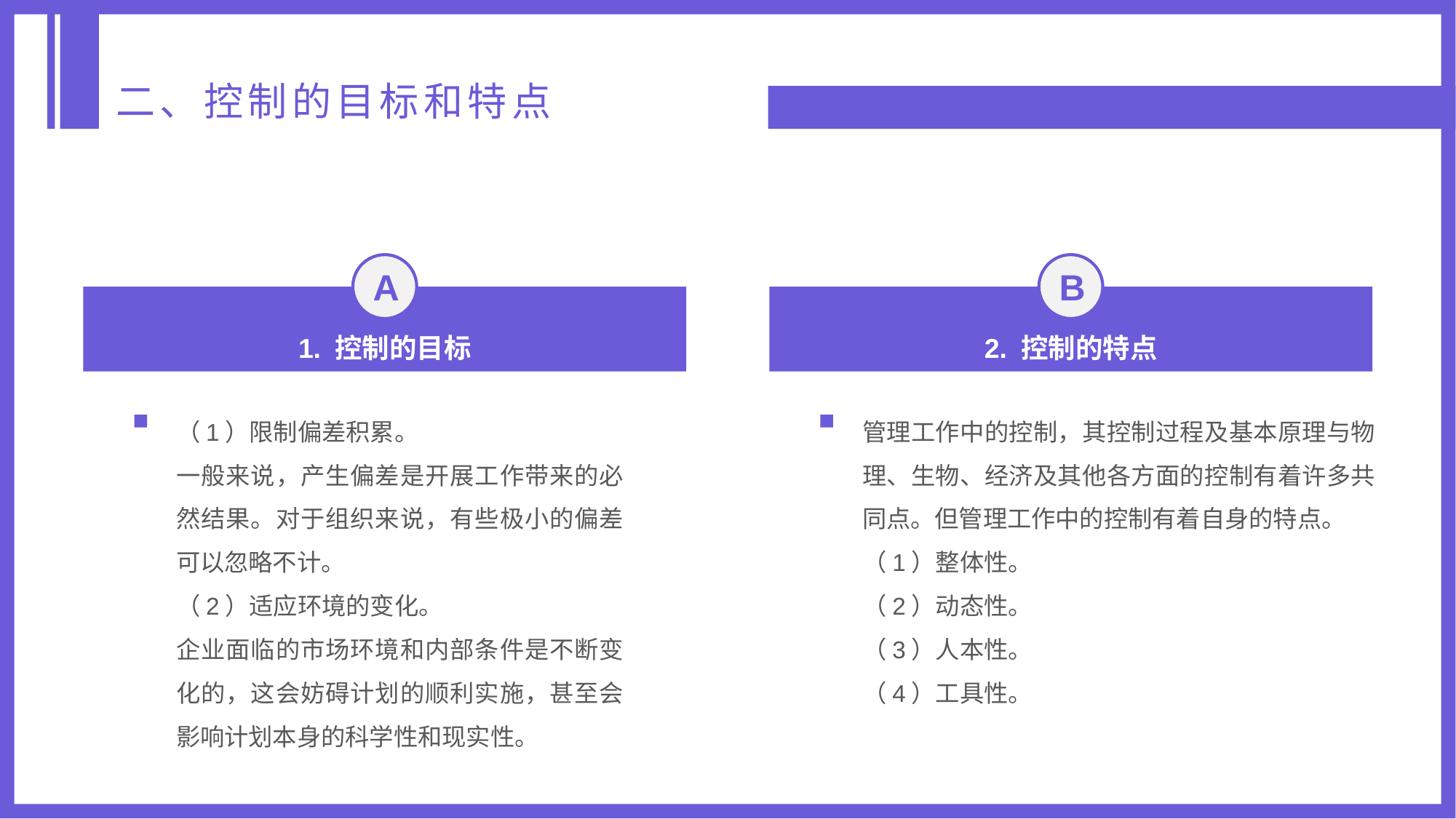

二、控制的目标和特点
A
B
1. 控制的目标
2. 控制的特点
（1）限制偏差积累。
一般来说，产生偏差是开展工作带来的必然结果。对于组织来说，有些极小的偏差可以忽略不计。
（2）适应环境的变化。
企业面临的市场环境和内部条件是不断变化的，这会妨碍计划的顺利实施，甚至会影响计划本身的科学性和现实性。

管理工作中的控制，其控制过程及基本原理与物理、生物、经济及其他各方面的控制有着许多共同点。但管理工作中的控制有着自身的特点。
（1）整体性。
（2）动态性。
（3）人本性。
（4）工具性。